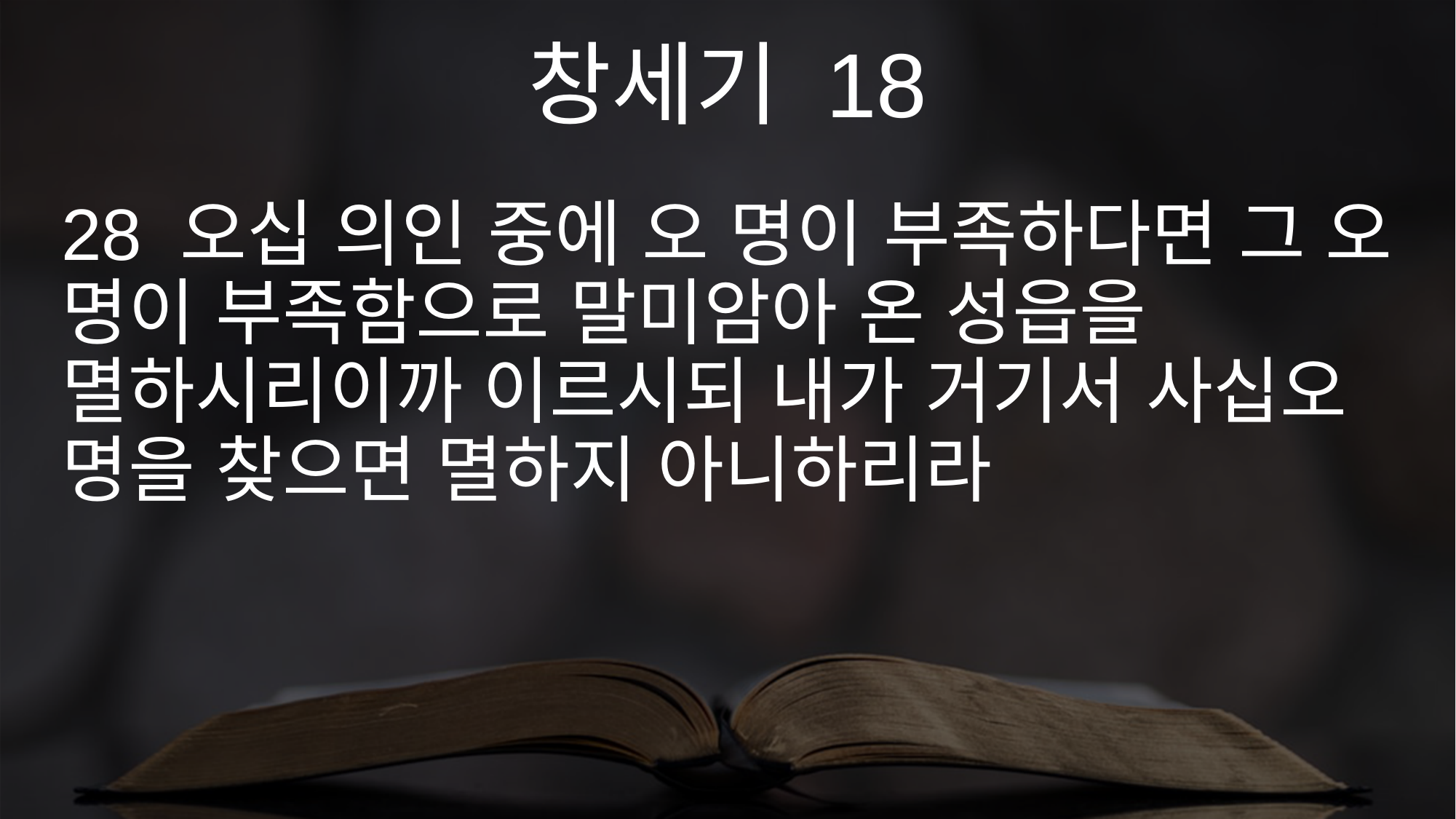

창세기 18
28 오십 의인 중에 오 명이 부족하다면 그 오 명이 부족함으로 말미암아 온 성읍을 멸하시리이까 이르시되 내가 거기서 사십오 명을 찾으면 멸하지 아니하리라